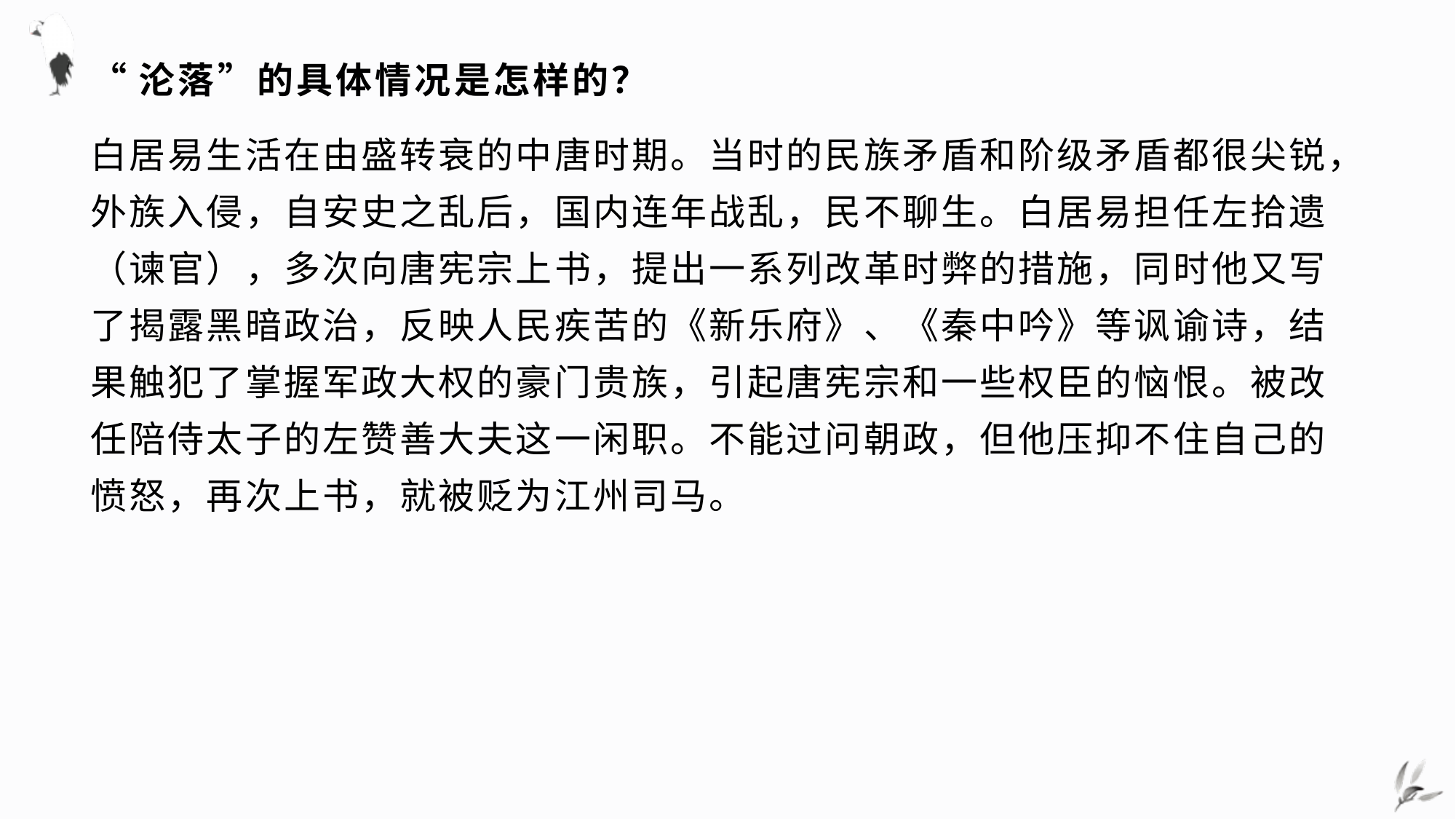

# “沦落”的具体情况是怎样的？
白居易生活在由盛转衰的中唐时期。当时的民族矛盾和阶级矛盾都很尖锐，外族入侵，自安史之乱后，国内连年战乱，民不聊生。白居易担任左拾遗（谏官），多次向唐宪宗上书，提出一系列改革时弊的措施，同时他又写了揭露黑暗政治，反映人民疾苦的《新乐府》、《秦中吟》等讽谕诗，结果触犯了掌握军政大权的豪门贵族，引起唐宪宗和一些权臣的恼恨。被改任陪侍太子的左赞善大夫这一闲职。不能过问朝政，但他压抑不住自己的愤怒，再次上书，就被贬为江州司马。